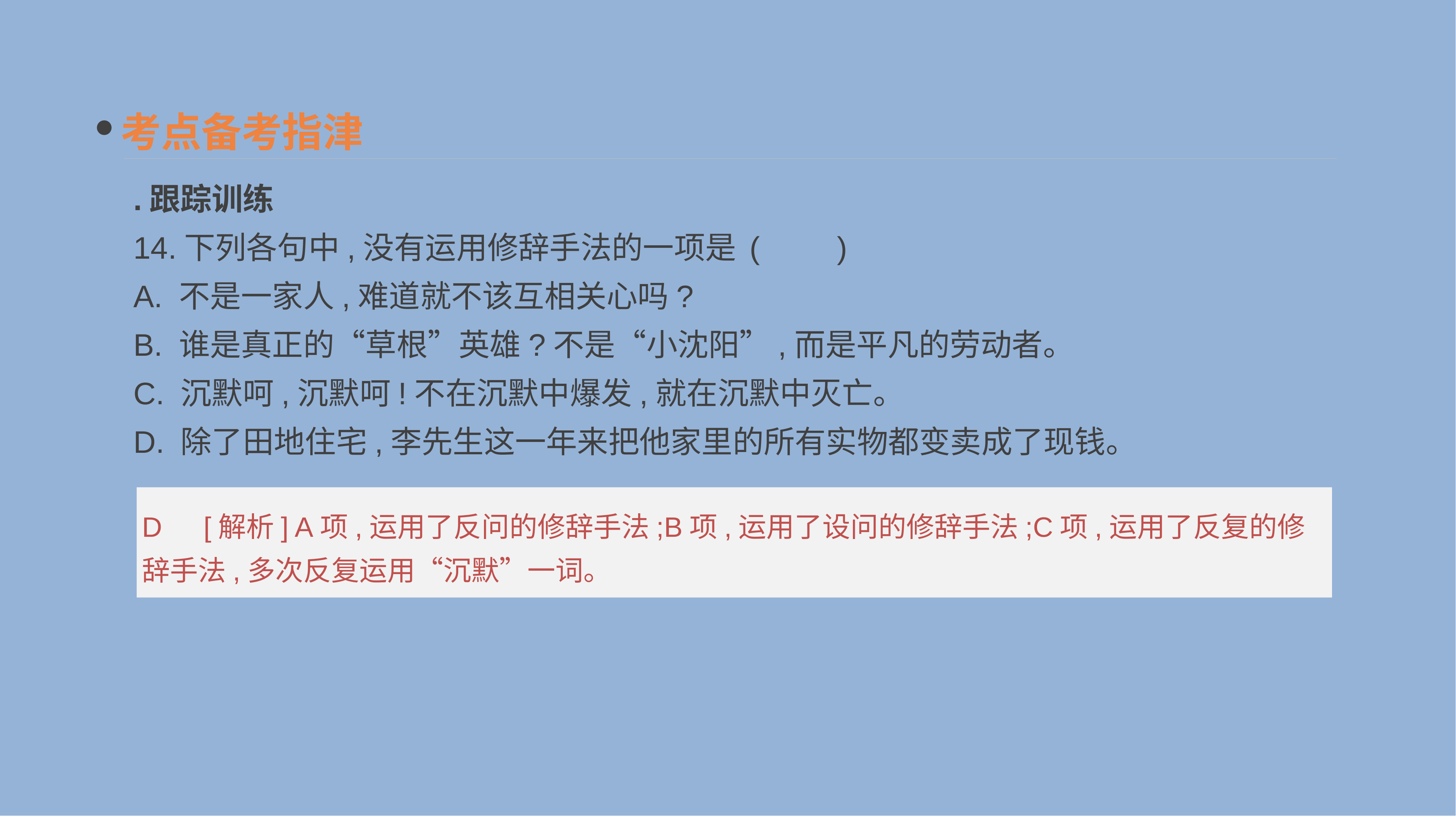

考点备考指津

.跟踪训练
14.下列各句中,没有运用修辞手法的一项是	(　　)
A. 不是一家人,难道就不该互相关心吗?
B. 谁是真正的“草根”英雄?不是“小沈阳”,而是平凡的劳动者。
C. 沉默呵,沉默呵!不在沉默中爆发,就在沉默中灭亡。
D. 除了田地住宅,李先生这一年来把他家里的所有实物都变卖成了现钱。

D　[解析] A项,运用了反问的修辞手法;B项,运用了设问的修辞手法;C项,运用了反复的修辞手法,多次反复运用“沉默”一词。